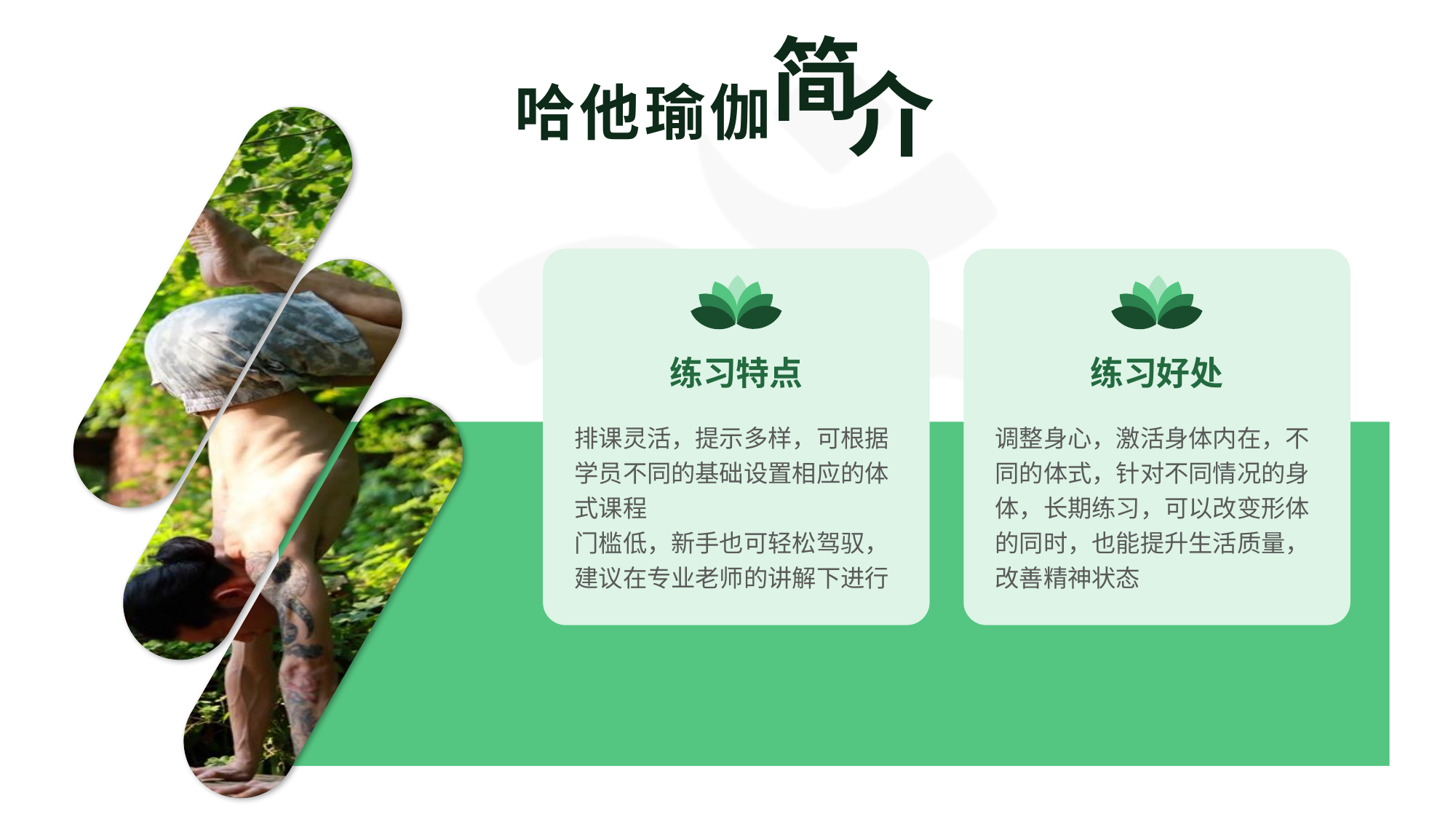

简
介
哈他瑜伽

练习特点
练习好处
排课灵活，提示多样，可根据学员不同的基础设置相应的体式课程
门槛低，新手也可轻松驾驭，建议在专业老师的讲解下进行
调整身心，激活身体内在，不同的体式，针对不同情况的身体，长期练习，可以改变形体的同时，也能提升生活质量，改善精神状态